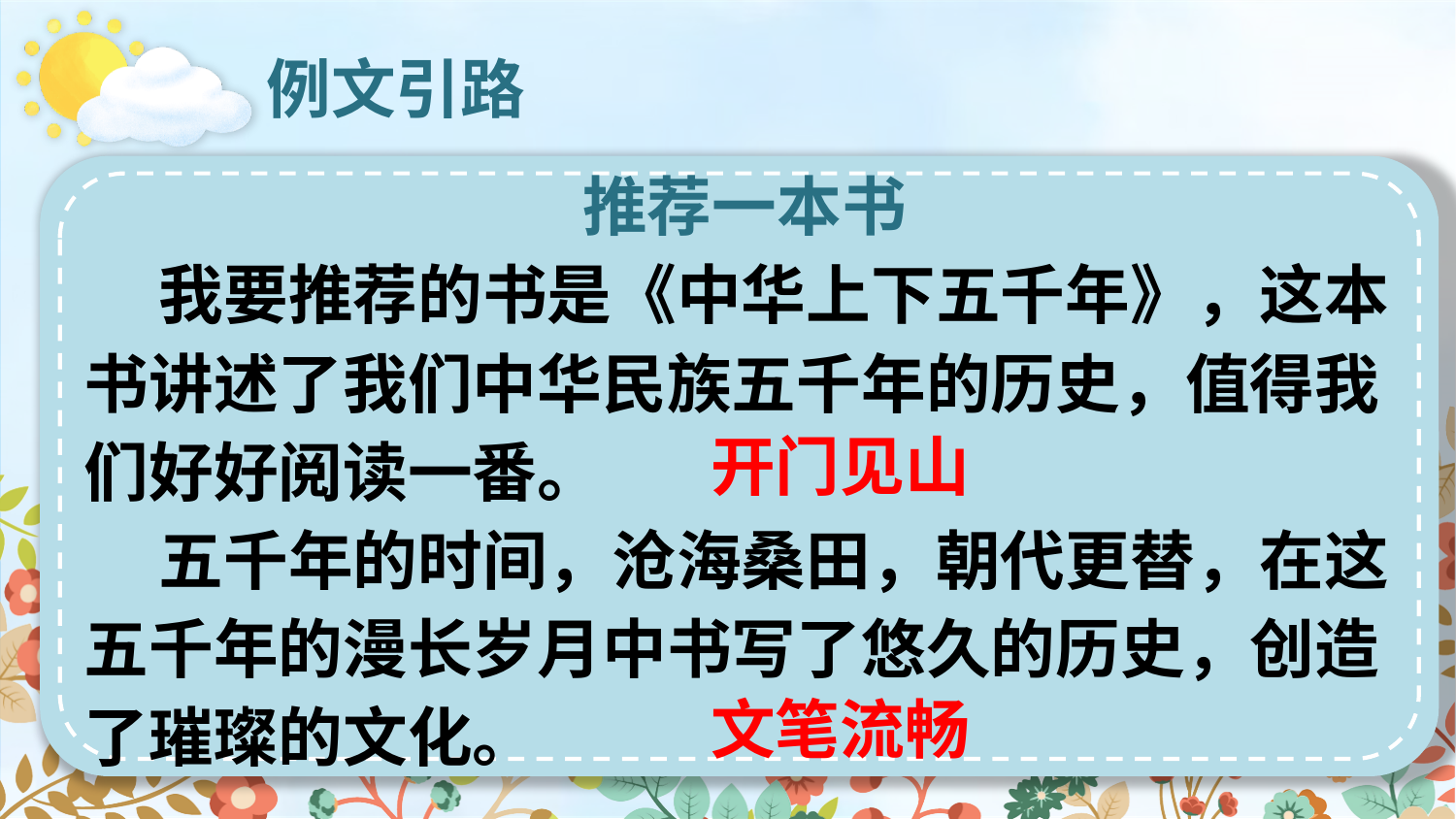

例文引路
推荐一本书
    我要推荐的书是《中华上下五千年》，这本书讲述了我们中华民族五千年的历史，值得我们好好阅读一番。
    五千年的时间，沧海桑田，朝代更替，在这五千年的漫长岁月中书写了悠久的历史，创造了璀璨的文化。
开门见山
文笔流畅